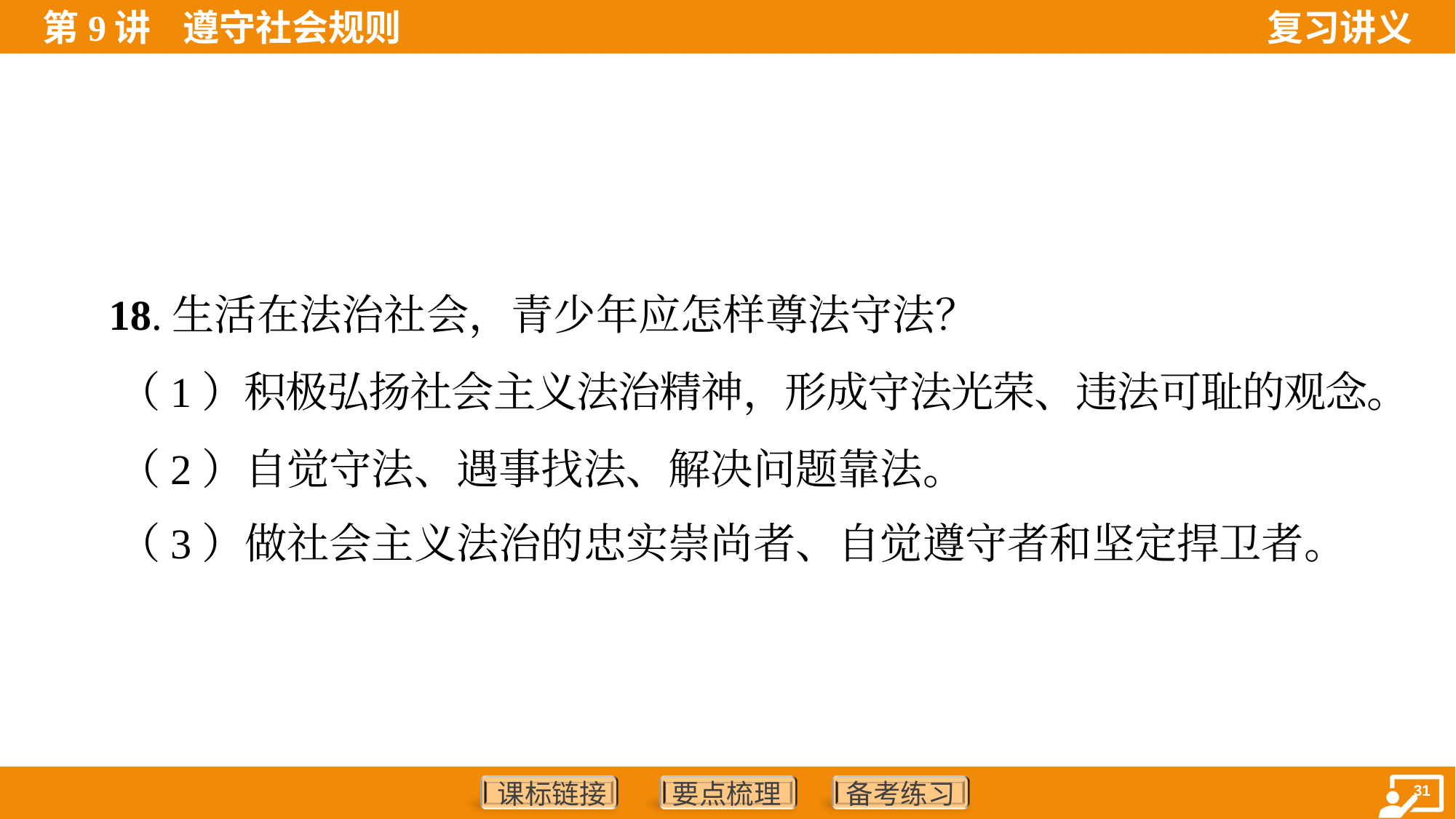

18.生活在法治社会，青少年应怎样尊法守法？
    （1）积极弘扬社会主义法治精神，形成守法光荣、违法可耻的观念。
    （2）自觉守法、遇事找法、解决问题靠法。
    （3）做社会主义法治的忠实崇尚者、自觉遵守者和坚定捍卫者。